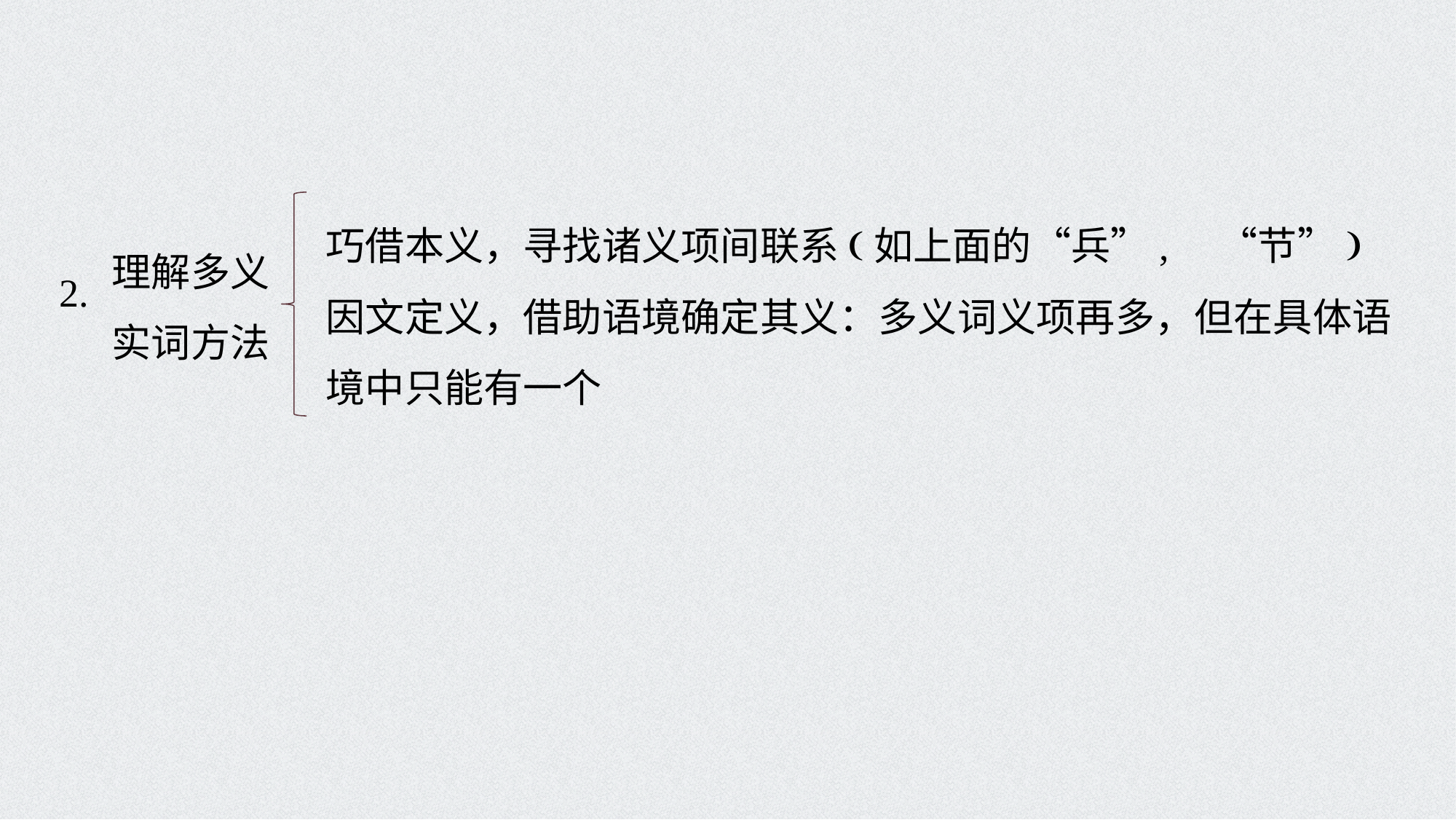

巧借本义，寻找诸义项间联系(如上面的“兵”,　“节”)
因文定义，借助语境确定其义：多义词义项再多，但在具体语境中只能有一个
理解多义
实词方法
2.